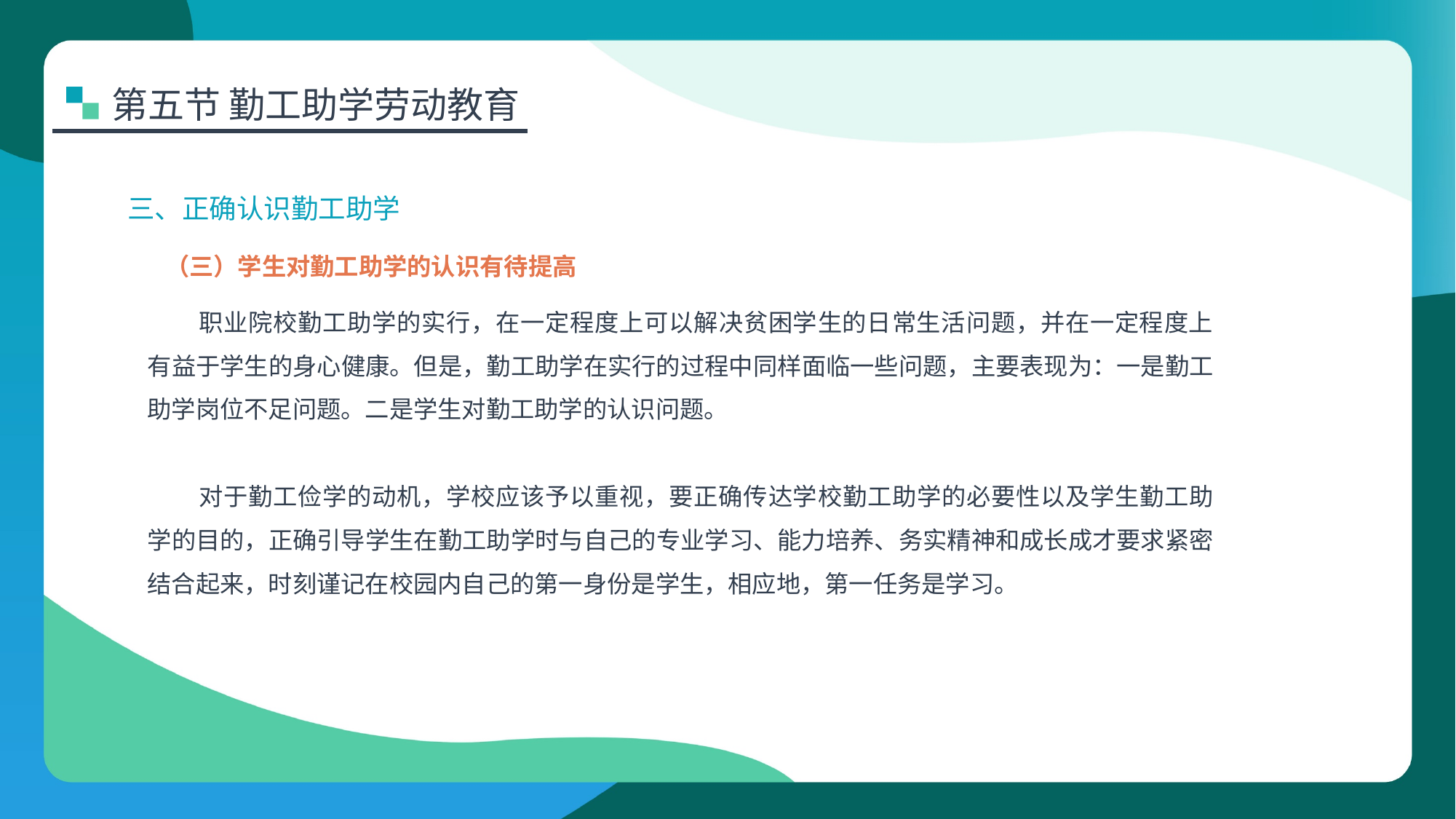

第五节 勤工助学劳动教育

三、正确认识勤工助学
（三）学生对勤工助学的认识有待提高
职业院校勤工助学的实行，在一定程度上可以解决贫困学生的日常生活问题，并在一定程度上有益于学生的身心健康。但是，勤工助学在实行的过程中同样面临一些问题，主要表现为：一是勤工助学岗位不足问题。二是学生对勤工助学的认识问题。

对于勤工俭学的动机，学校应该予以重视，要正确传达学校勤工助学的必要性以及学生勤工助学的目的，正确引导学生在勤工助学时与自己的专业学习、能力培养、务实精神和成长成才要求紧密结合起来，时刻谨记在校园内自己的第一身份是学生，相应地，第一任务是学习。